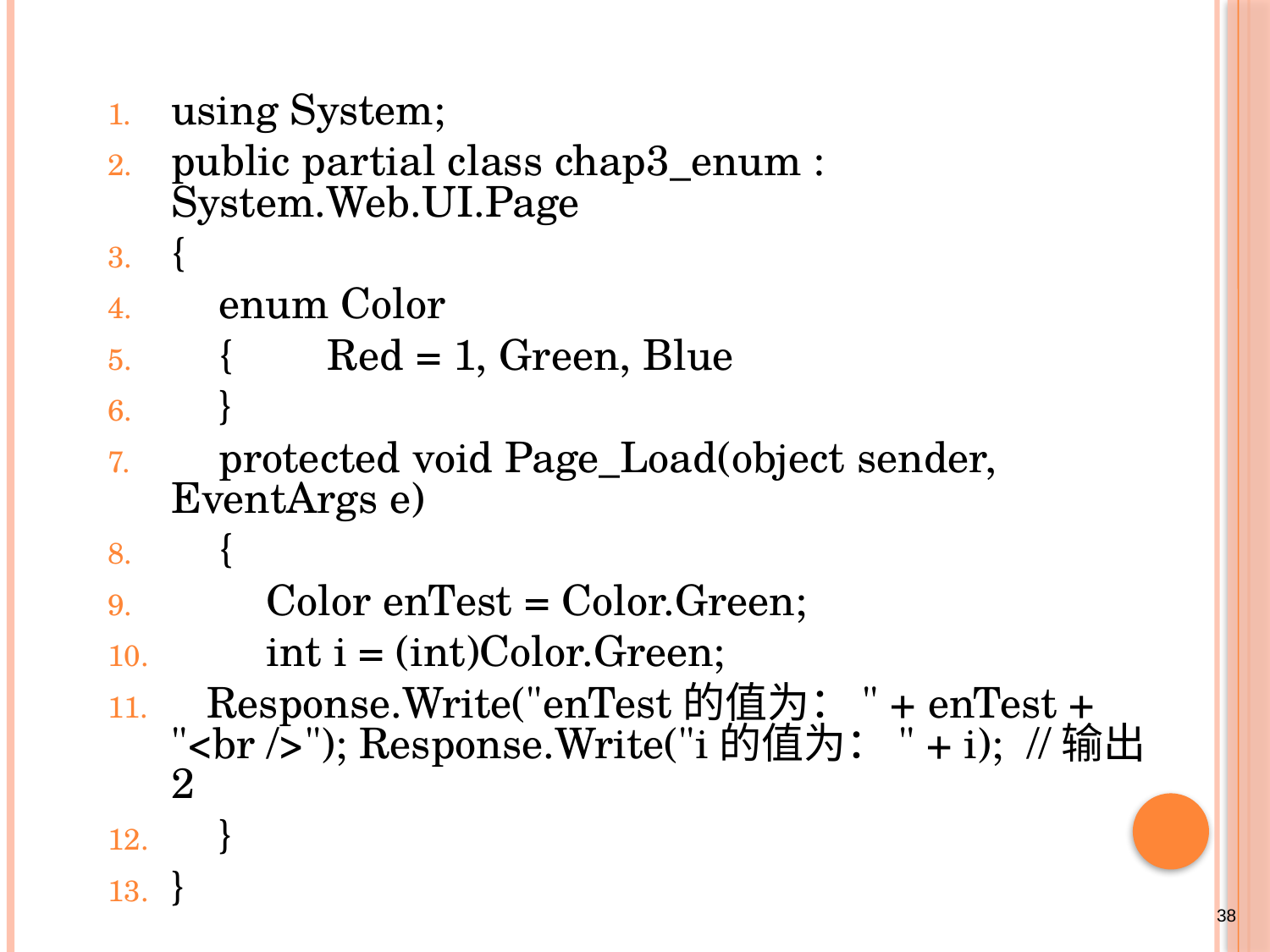

#
using System;
public partial class chap3_enum : System.Web.UI.Page
{
    enum Color
    {        Red = 1, Green, Blue
    }
    protected void Page_Load(object sender, EventArgs e)
    {
        Color enTest = Color.Green;
        int i = (int)Color.Green;
   Response.Write("enTest的值为：" + enTest + "<br />"); Response.Write("i的值为：" + i);  //输出2
    }
}

38